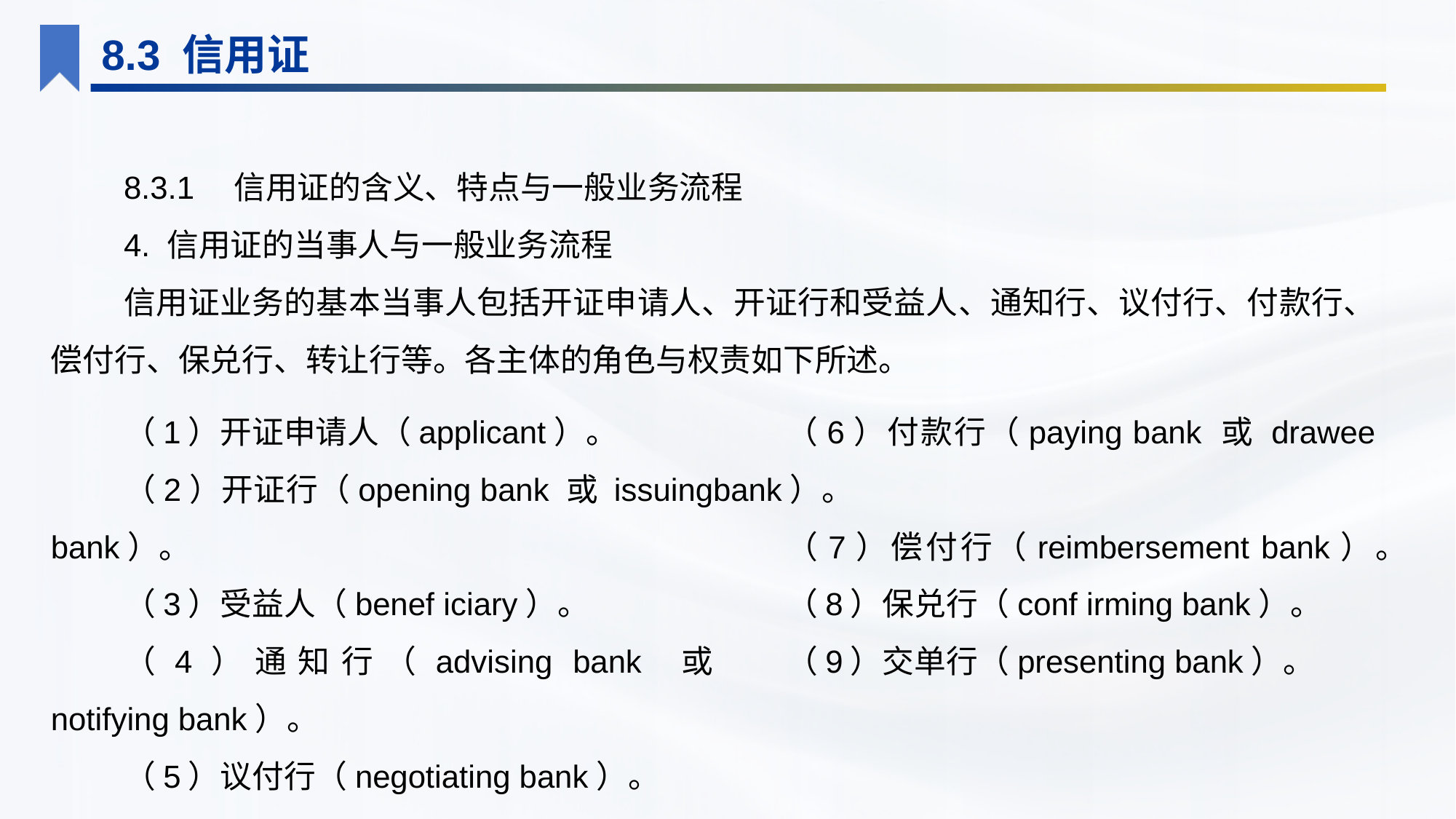

8.3 信用证
8.3.1　信用证的含义、特点与一般业务流程
4. 信用证的当事人与一般业务流程
信用证业务的基本当事人包括开证申请人、开证行和受益人、通知行、议付行、付款行、偿付行、保兑行、转让行等。各主体的角色与权责如下所述。
（1）开证申请人（applicant）。
（2）开证行（opening bank 或 issuing bank）。
（3）受益人（benef iciary）。
（4）通知行（advising bank 或 notifying bank）。
（5）议付行（negotiating bank）。
（6）付款行（paying bank 或 drawee bank）。
（7）偿付行（reimbersement bank）。
（8）保兑行（conf irming bank）。
（9）交单行（presenting bank）。